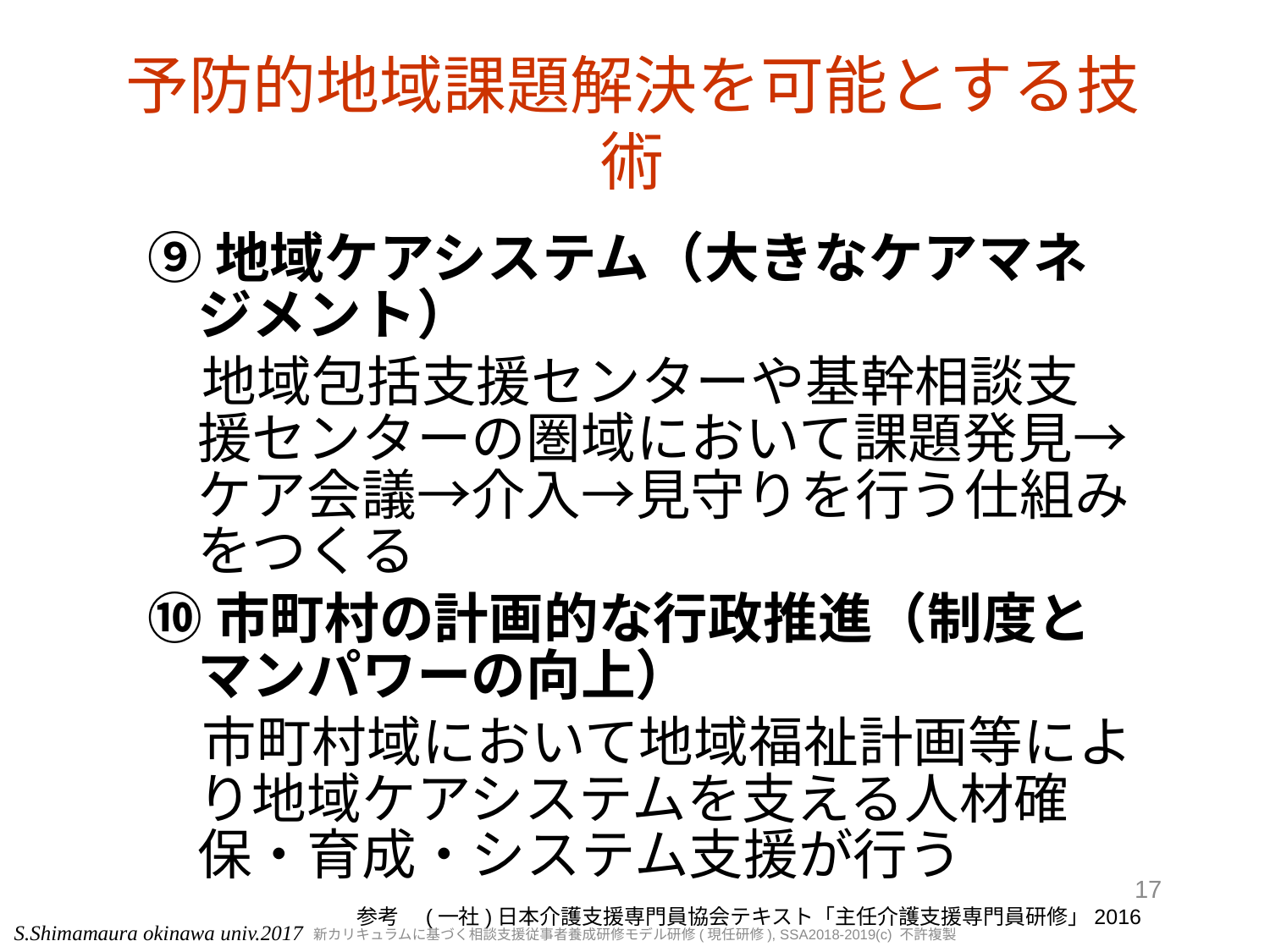

# 予防的地域課題解決を可能とする技術
⑨地域ケアシステム（大きなケアマネジメント）
　地域包括支援センターや基幹相談支援センターの圏域において課題発見→ケア会議→介入→見守りを行う仕組みをつくる
⑩市町村の計画的な行政推進（制度とマンパワーの向上）
　市町村域において地域福祉計画等により地域ケアシステムを支える人材確保・育成・システム支援が行う
17
参考　(一社)日本介護支援専門員協会テキスト「主任介護支援専門員研修」2016
S.Shimamaura okinawa univ.2017
新カリキュラムに基づく相談支援従事者養成研修モデル研修(現任研修), SSA2018-2019(c) 不許複製